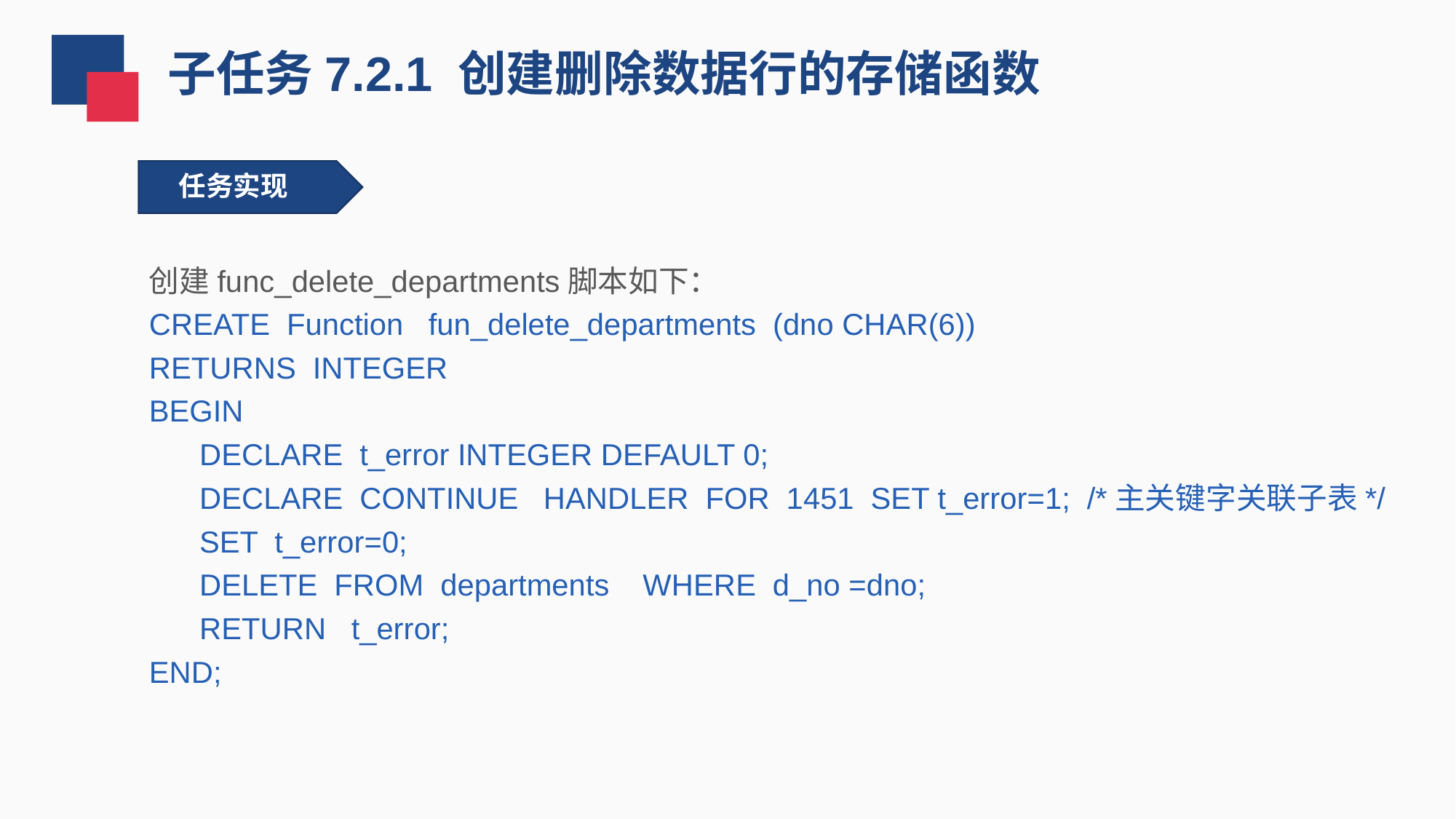

子任务7.2.1 创建删除数据行的存储函数

任务实现
创建func_delete_departments脚本如下：
CREATE  Function   fun_delete_departments  (dno CHAR(6))
RETURNS  INTEGER
BEGIN
      DECLARE  t_error INTEGER DEFAULT 0;
      DECLARE  CONTINUE   HANDLER  FOR  1451  SET t_error=1;  /*主关键字关联子表*/
      SET  t_error=0;
      DELETE  FROM  departments    WHERE  d_no =dno;
      RETURN   t_error;
END;